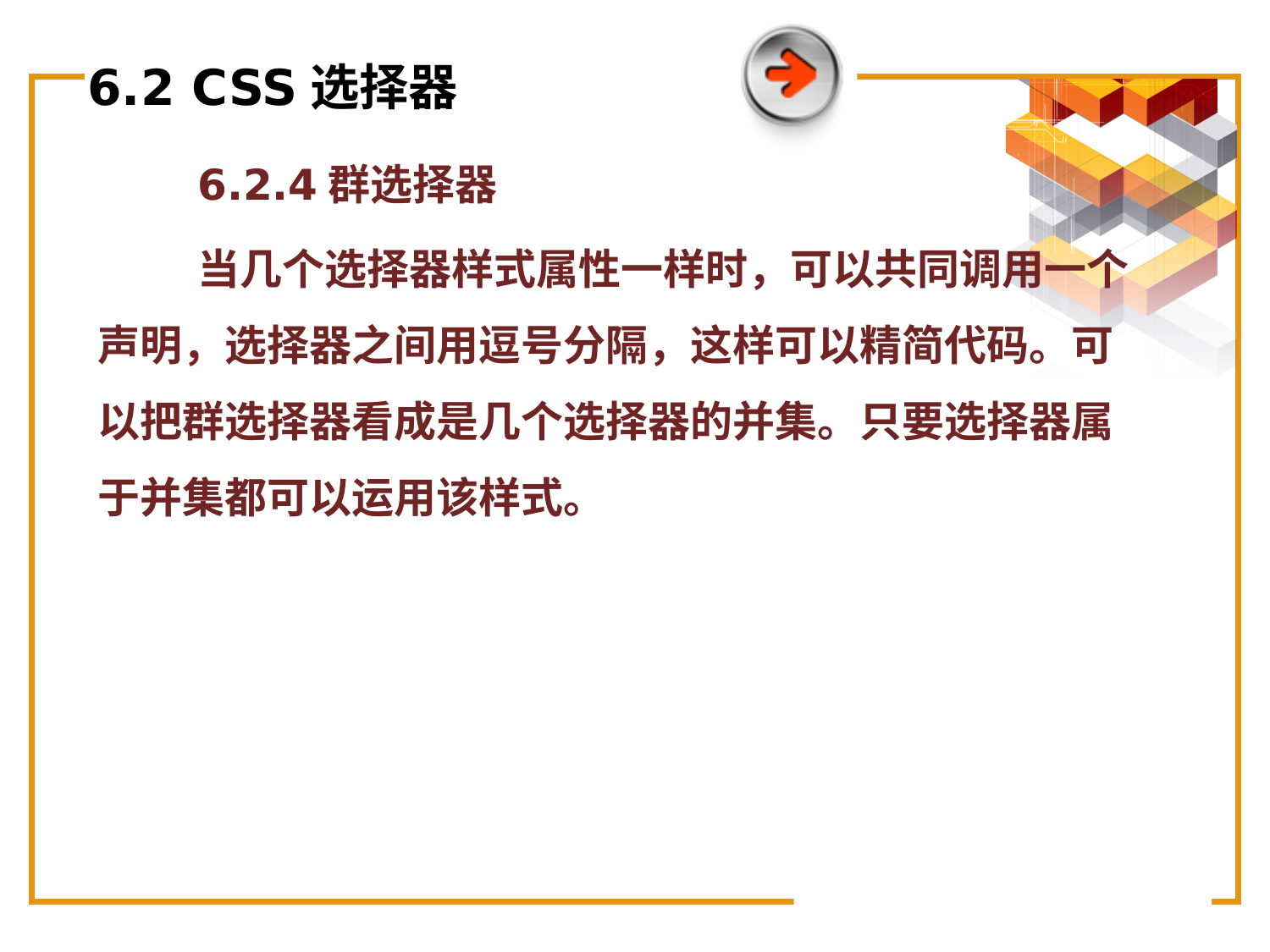

# 6.2 CSS选择器
6.2.4群选择器
当几个选择器样式属性一样时，可以共同调用一个声明，选择器之间用逗号分隔，这样可以精简代码。可以把群选择器看成是几个选择器的并集。只要选择器属于并集都可以运用该样式。